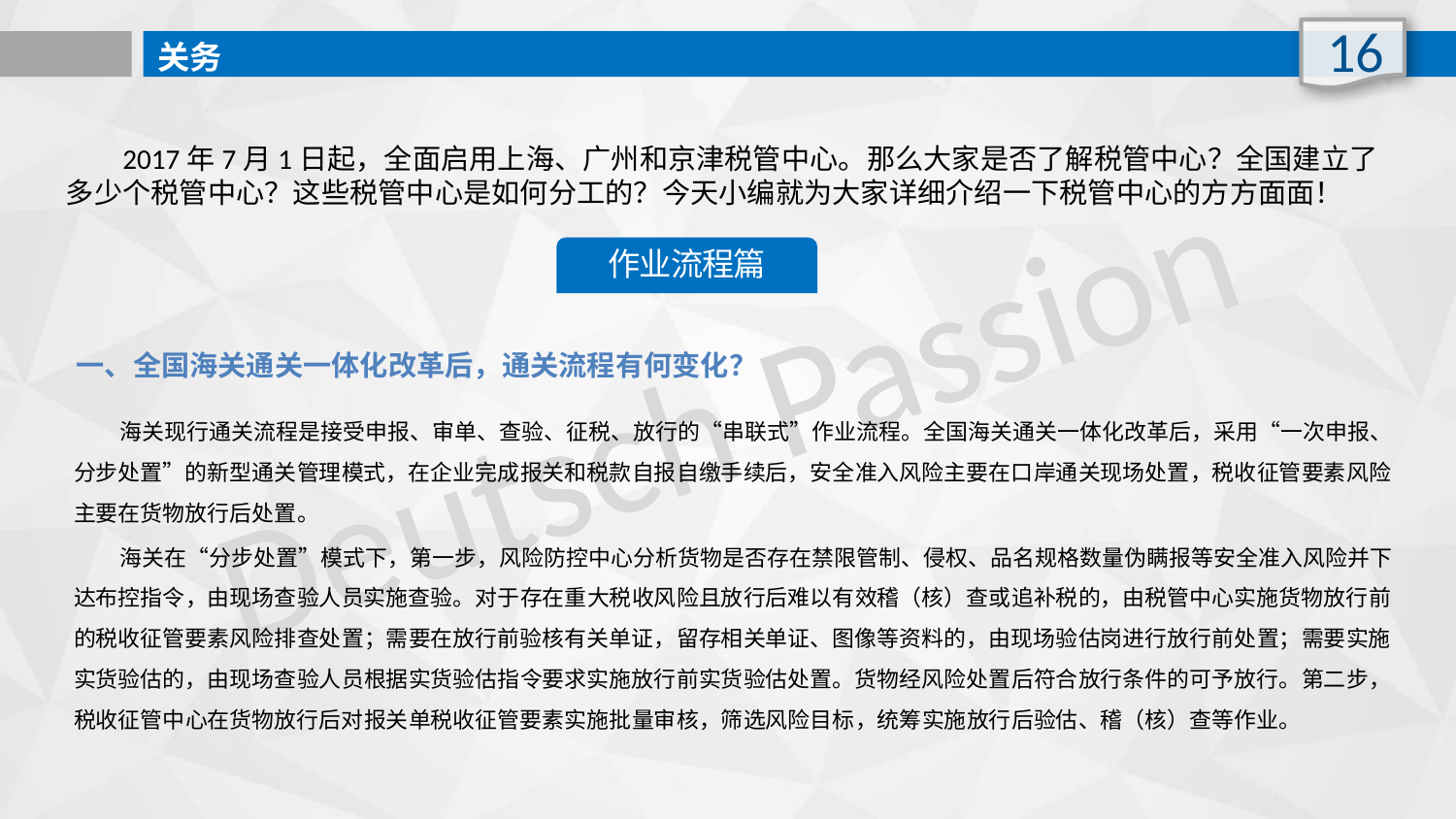

16

关务

         2017年7月1日起，全面启用上海、广州和京津税管中心。那么大家是否了解税管中心？全国建立了多少个税管中心？这些税管中心是如何分工的？今天小编就为大家详细介绍一下税管中心的方方面面！

作业流程篇
Deutsch Passion
一、全国海关通关一体化改革后，通关流程有何变化？
        海关现行通关流程是接受申报、审单、查验、征税、放行的“串联式”作业流程。全国海关通关一体化改革后，采用“一次申报、分步处置”的新型通关管理模式，在企业完成报关和税款自报自缴手续后，安全准入风险主要在口岸通关现场处置，税收征管要素风险主要在货物放行后处置。
        海关在“分步处置”模式下，第一步，风险防控中心分析货物是否存在禁限管制、侵权、品名规格数量伪瞒报等安全准入风险并下达布控指令，由现场查验人员实施查验。对于存在重大税收风险且放行后难以有效稽（核）查或追补税的，由税管中心实施货物放行前的税收征管要素风险排查处置；需要在放行前验核有关单证，留存相关单证、图像等资料的，由现场验估岗进行放行前处置；需要实施实货验估的，由现场查验人员根据实货验估指令要求实施放行前实货验估处置。货物经风险处置后符合放行条件的可予放行。第二步，税收征管中心在货物放行后对报关单税收征管要素实施批量审核，筛选风险目标，统筹实施放行后验估、稽（核）查等作业。